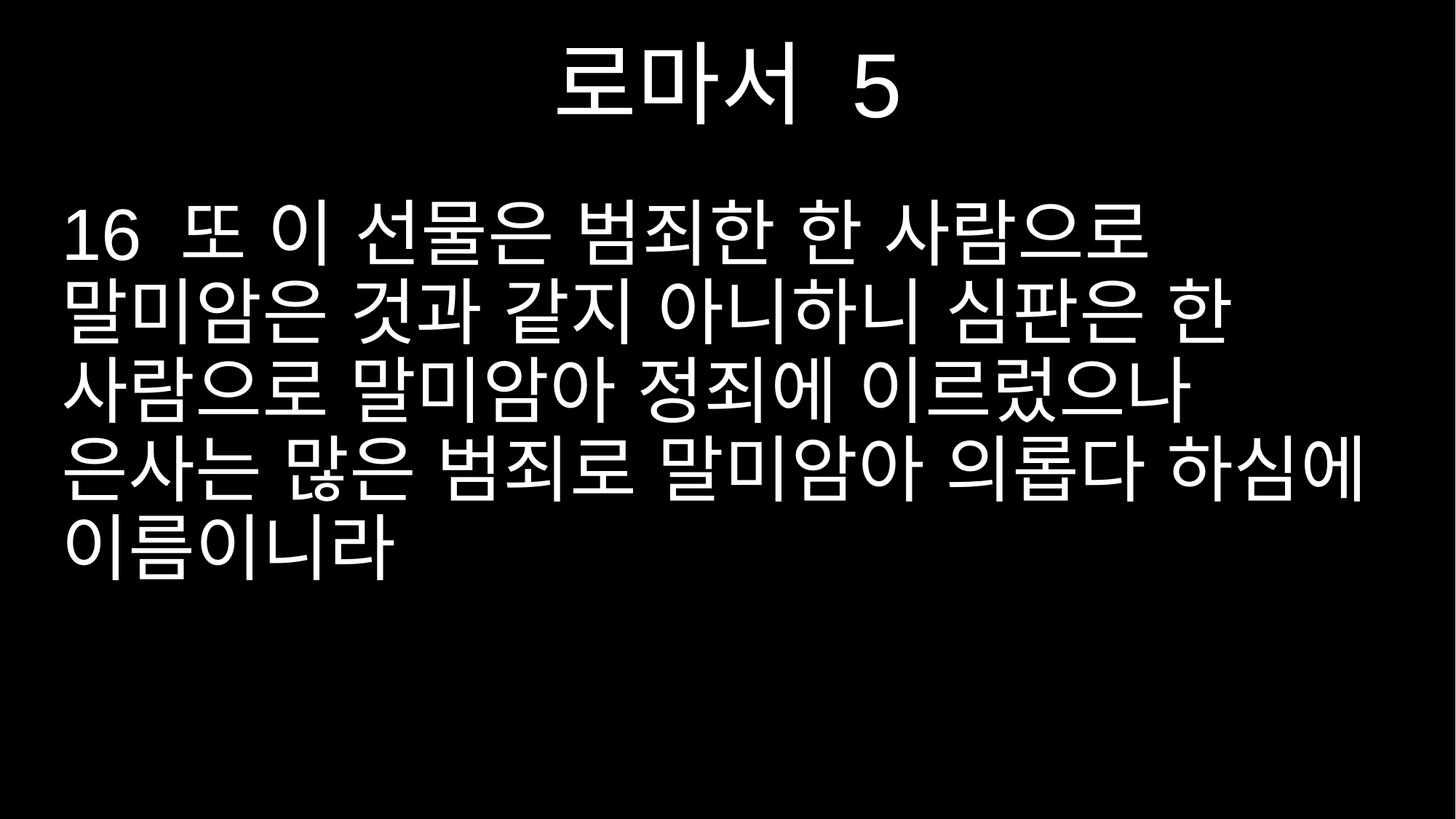

로마서 5
16 또 이 선물은 범죄한 한 사람으로 말미암은 것과 같지 아니하니 심판은 한 사람으로 말미암아 정죄에 이르렀으나 은사는 많은 범죄로 말미암아 의롭다 하심에 이름이니라